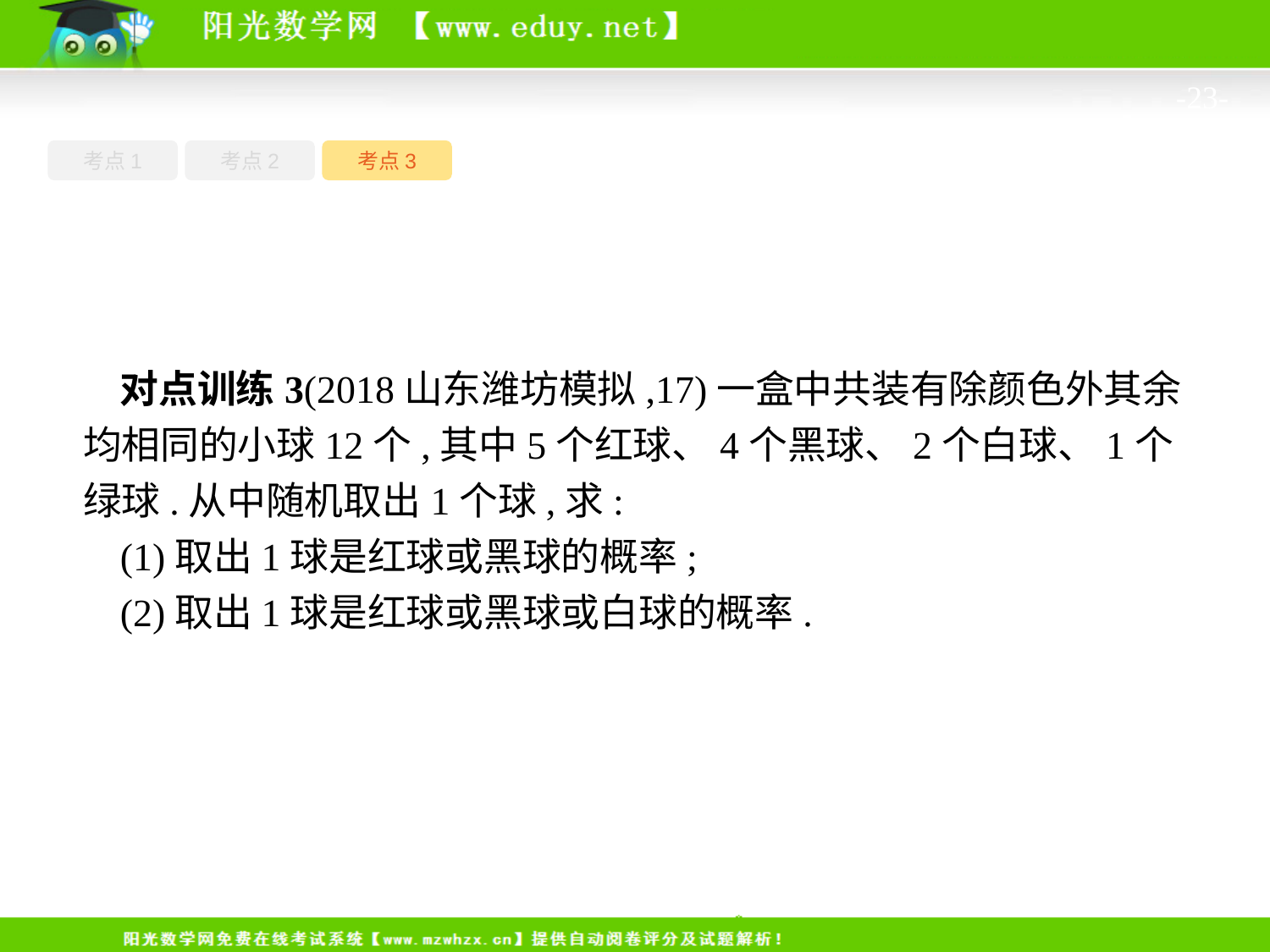

-23-
考点1
考点3
考点2
对点训练3(2018山东潍坊模拟,17)一盒中共装有除颜色外其余均相同的小球12个,其中5个红球、4个黑球、2个白球、1个绿球.从中随机取出1个球,求:
(1)取出1球是红球或黑球的概率;
(2)取出1球是红球或黑球或白球的概率.